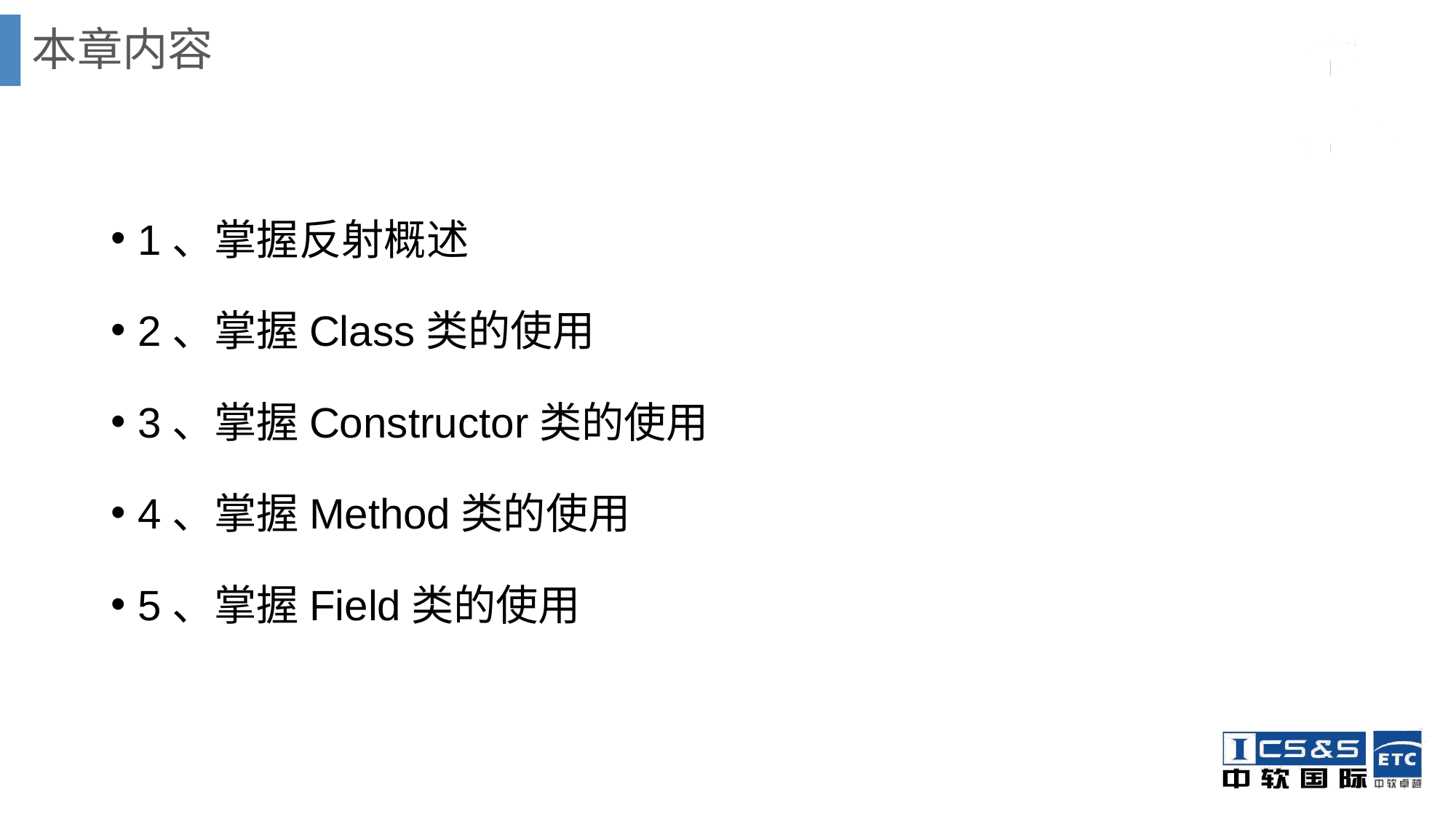

# 本章内容
1、掌握反射概述
2、掌握Class类的使用
3、掌握Constructor类的使用
4、掌握Method类的使用
5、掌握Field类的使用